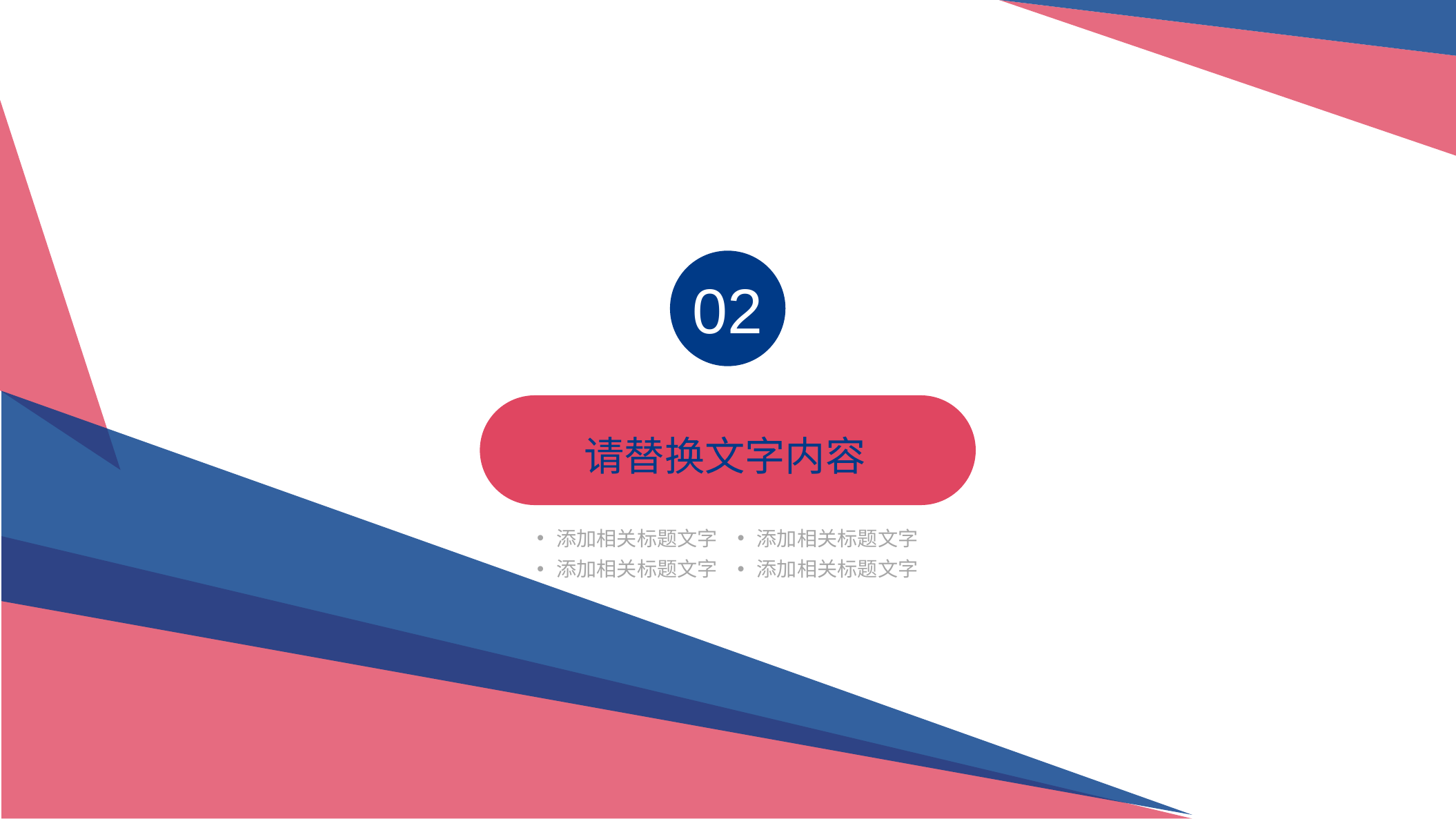

02

请替换文字内容
添加相关标题文字
添加相关标题文字

添加相关标题文字
添加相关标题文字